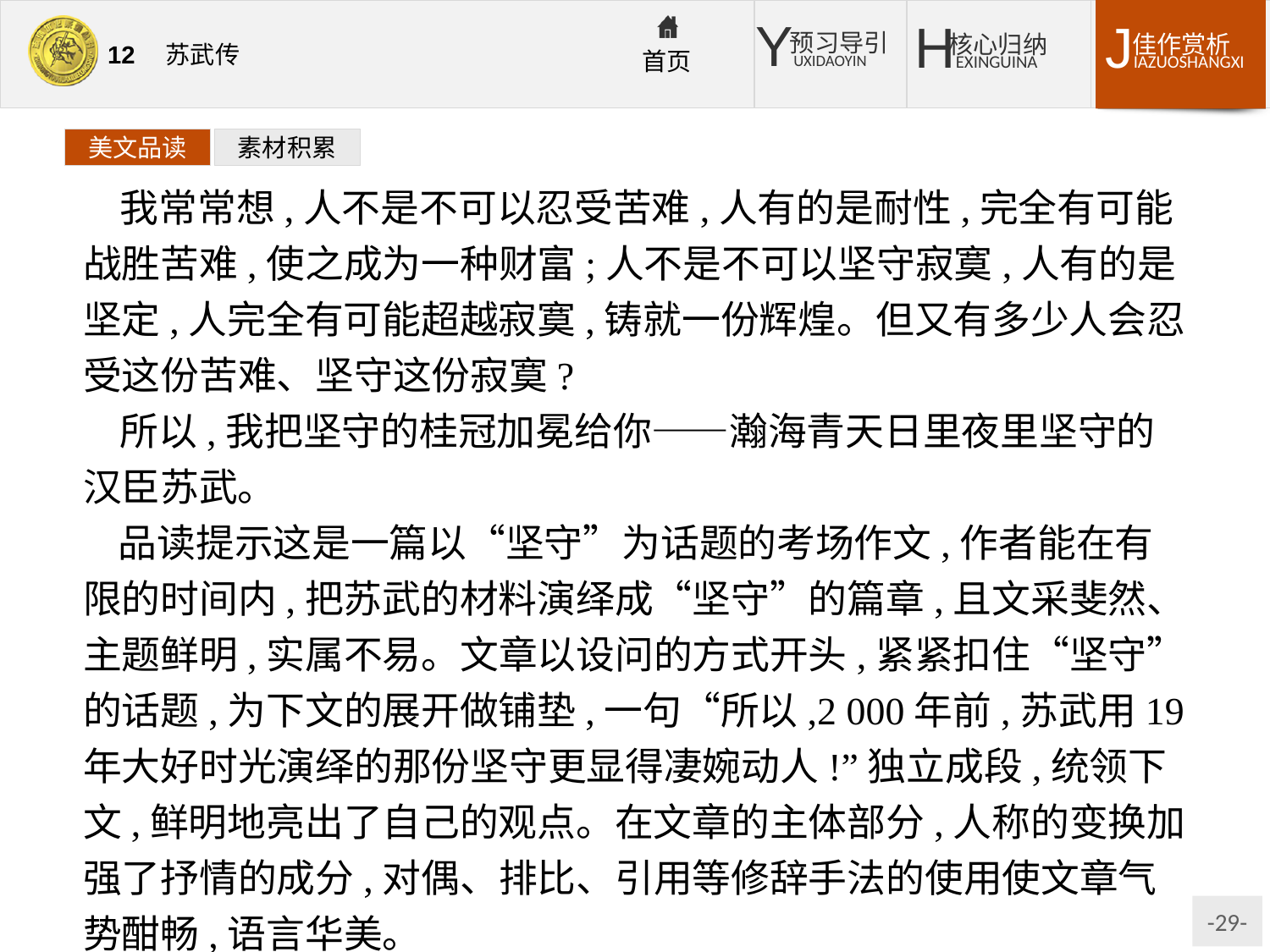

美文品读
素材积累
我常常想,人不是不可以忍受苦难,人有的是耐性,完全有可能战胜苦难,使之成为一种财富;人不是不可以坚守寂寞,人有的是坚定,人完全有可能超越寂寞,铸就一份辉煌。但又有多少人会忍受这份苦难、坚守这份寂寞?
所以,我把坚守的桂冠加冕给你——瀚海青天日里夜里坚守的汉臣苏武。
品读提示这是一篇以“坚守”为话题的考场作文,作者能在有限的时间内,把苏武的材料演绎成“坚守”的篇章,且文采斐然、主题鲜明,实属不易。文章以设问的方式开头,紧紧扣住“坚守”的话题,为下文的展开做铺垫,一句“所以,2 000年前,苏武用19年大好时光演绎的那份坚守更显得凄婉动人!”独立成段,统领下文,鲜明地亮出了自己的观点。在文章的主体部分,人称的变换加强了抒情的成分,对偶、排比、引用等修辞手法的使用使文章气势酣畅,语言华美。